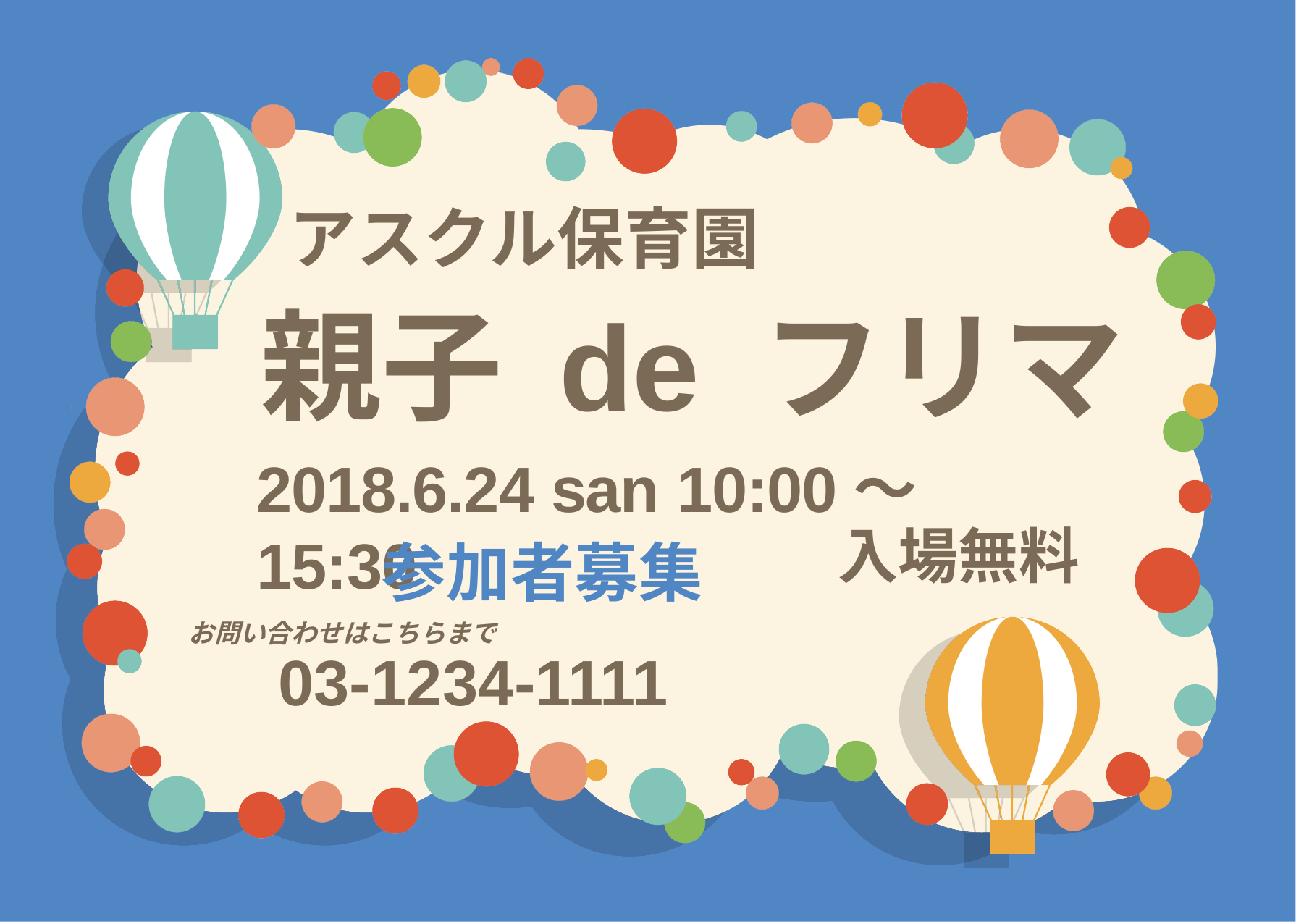

アスクル保育園
親子 de フリマ
2018.6.24 san 10:00～15:30
参加者募集
お問い合わせはこちらまで
入場無料
03-1234-1111